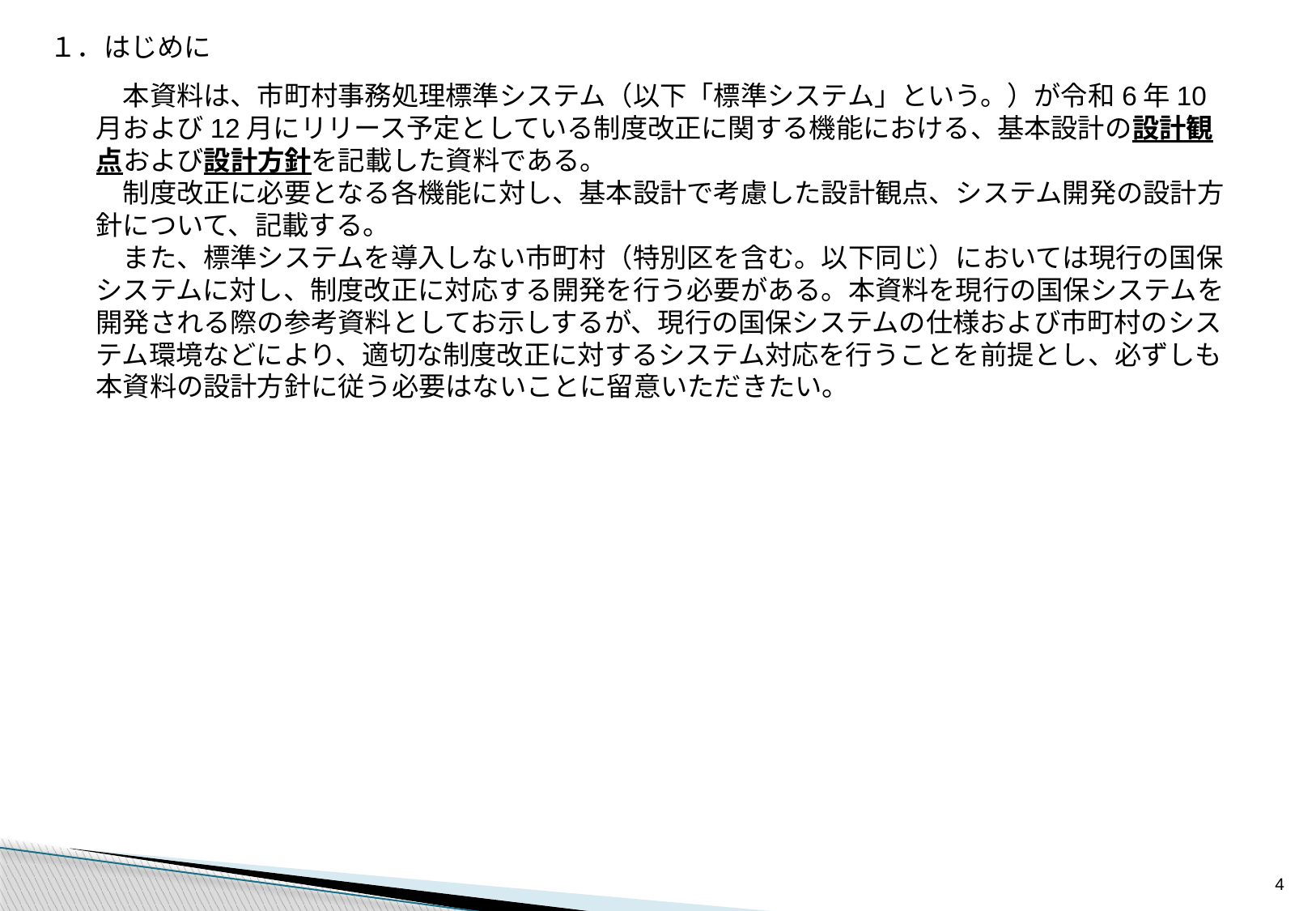

１．はじめに
　本資料は、市町村事務処理標準システム（以下「標準システム」という。）が令和6年10月および12月にリリース予定としている制度改正に関する機能における、基本設計の設計観点および設計方針を記載した資料である。
　制度改正に必要となる各機能に対し、基本設計で考慮した設計観点、システム開発の設計方針について、記載する。
　また、標準システムを導入しない市町村（特別区を含む。以下同じ）においては現行の国保システムに対し、制度改正に対応する開発を行う必要がある。本資料を現行の国保システムを開発される際の参考資料としてお示しするが、現行の国保システムの仕様および市町村のシステム環境などにより、適切な制度改正に対するシステム対応を行うことを前提とし、必ずしも本資料の設計方針に従う必要はないことに留意いただきたい。

4